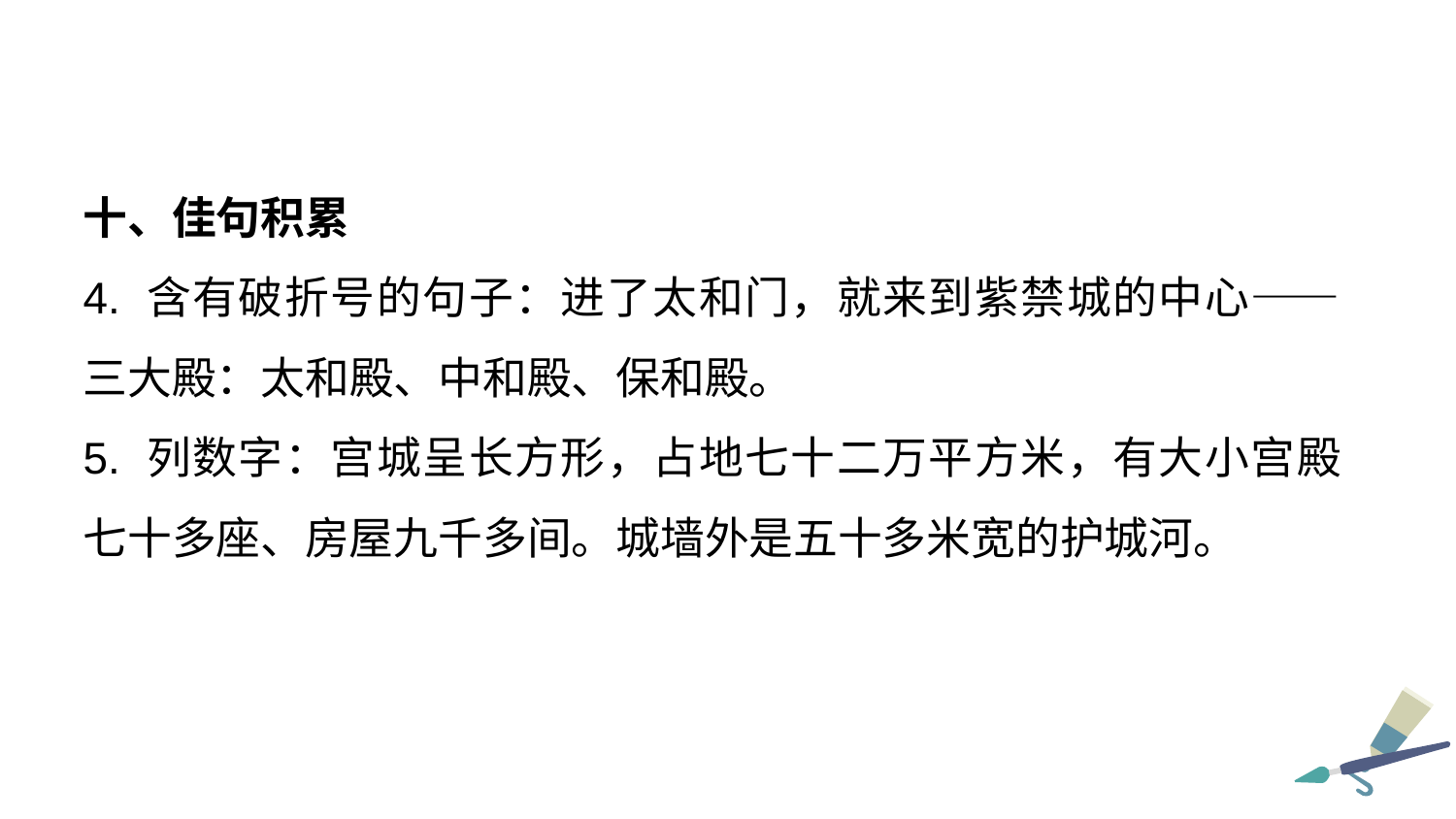

十、佳句积累
4. 含有破折号的句子：进了太和门，就来到紫禁城的中心——三大殿：太和殿、中和殿、保和殿。
5. 列数字：宫城呈长方形，占地七十二万平方米，有大小宫殿七十多座、房屋九千多间。城墙外是五十多米宽的护城河。